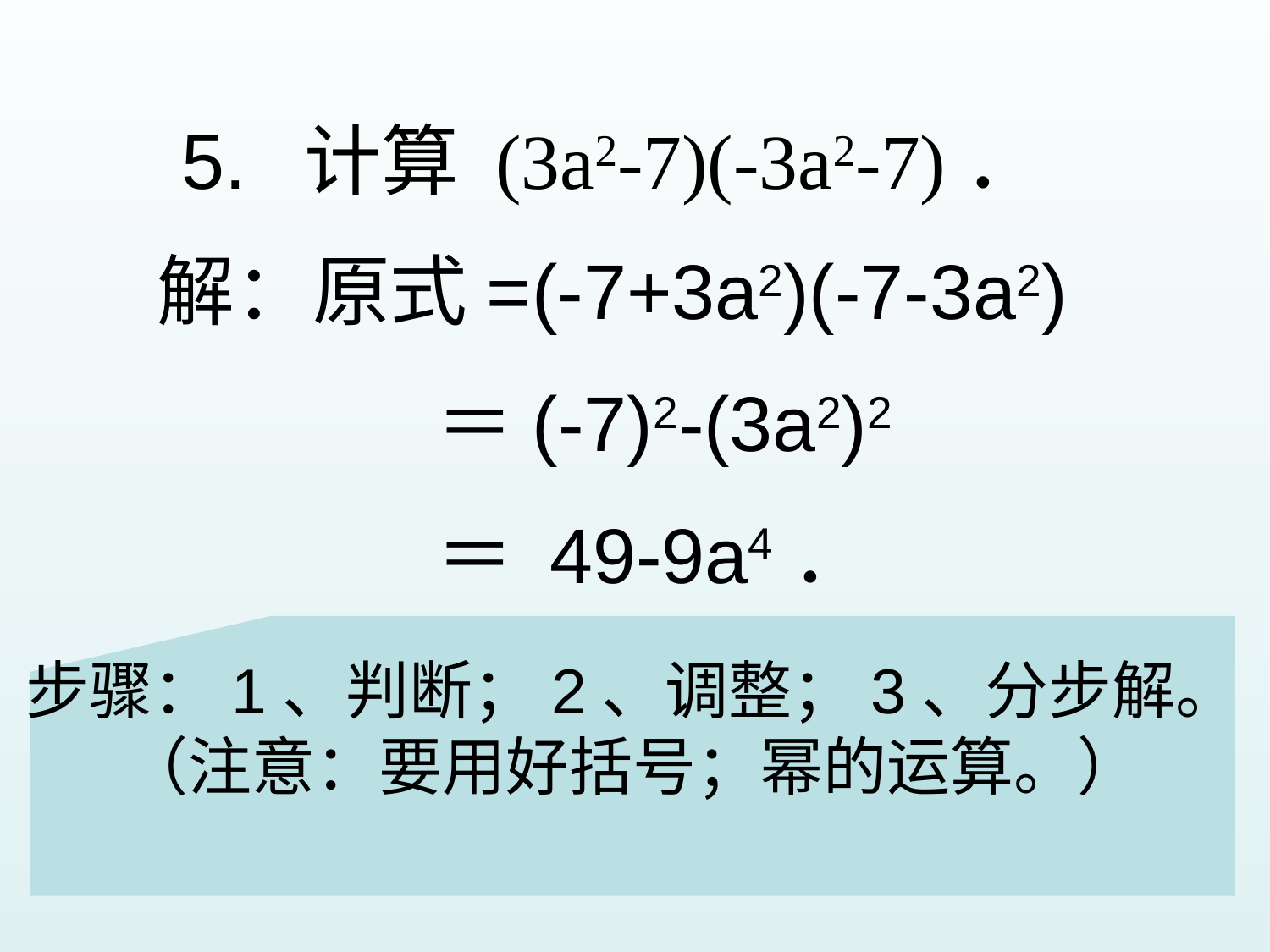

5.  计算 (3a2-7)(-3a2-7)．
解：原式=(-7+3a2)(-7-3a2)
               ＝(-7)2-(3a2)2
               ＝ 49-9a4．
步骤：1、判断；2、调整；3、分步解。
（注意：要用好括号；幂的运算。）